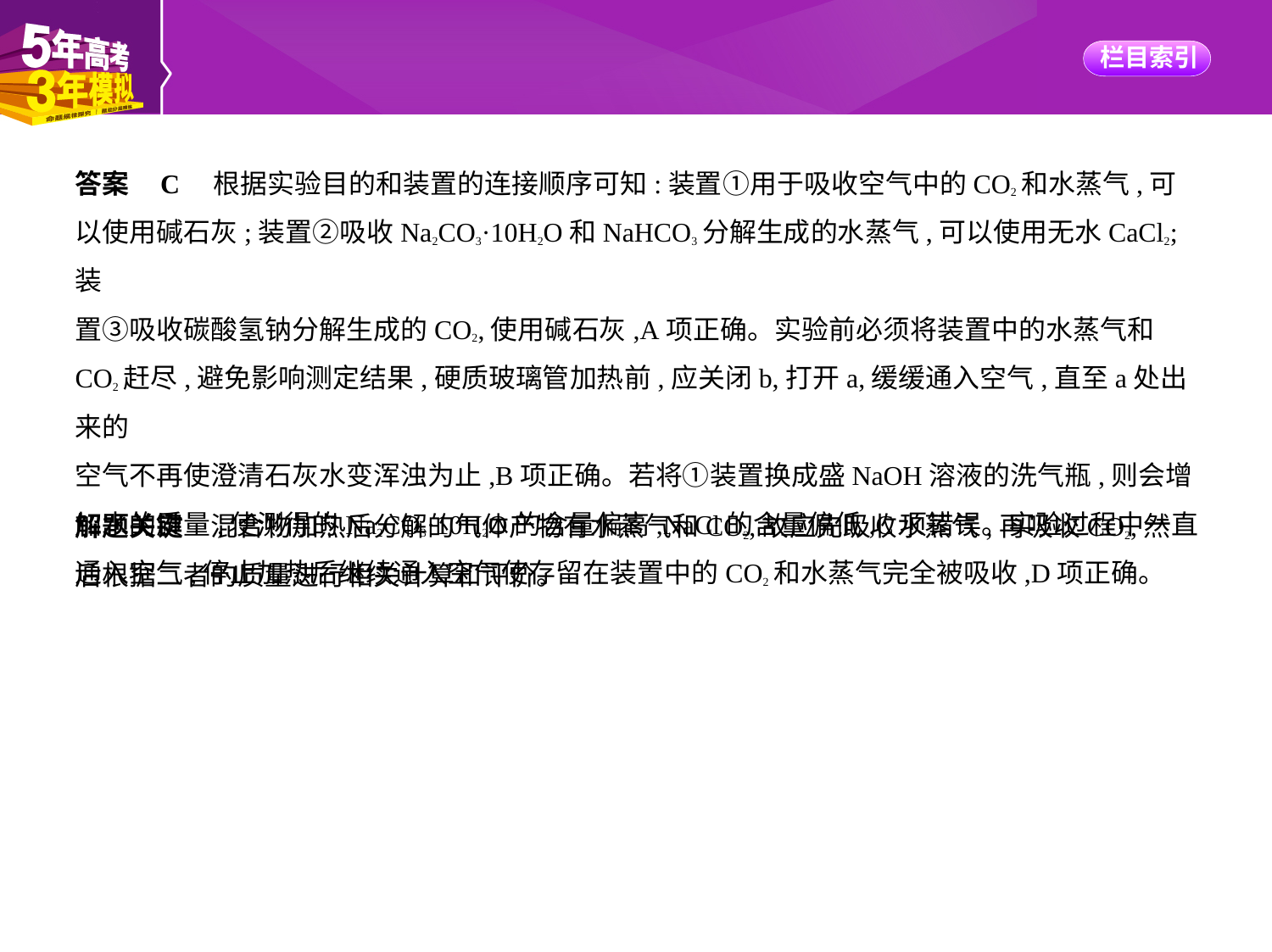

答案    C　根据实验目的和装置的连接顺序可知:装置①用于吸收空气中的CO2和水蒸气,可
以使用碱石灰;装置②吸收Na2CO3·10H2O和NaHCO3分解生成的水蒸气,可以使用无水CaCl2;装
置③吸收碳酸氢钠分解生成的CO2,使用碱石灰,A项正确。实验前必须将装置中的水蒸气和
CO2赶尽,避免影响测定结果,硬质玻璃管加热前,应关闭b,打开a,缓缓通入空气,直至a处出来的
空气不再使澄清石灰水变浑浊为止,B项正确。若将①装置换成盛NaOH溶液的洗气瓶,则会增
加水的质量,使测得的Na2CO3·10H2O的含量偏高,NaCl的含量偏低,C项错误。实验过程中一直
通入空气,停止加热后继续通入空气使存留在装置中的CO2和水蒸气完全被吸收,D项正确。
解题关键　混合物加热后分解的气体产物有水蒸气和CO2,故应先吸收水蒸气,再吸收CO2,然
后根据二者的质量进行相关计算和评价。